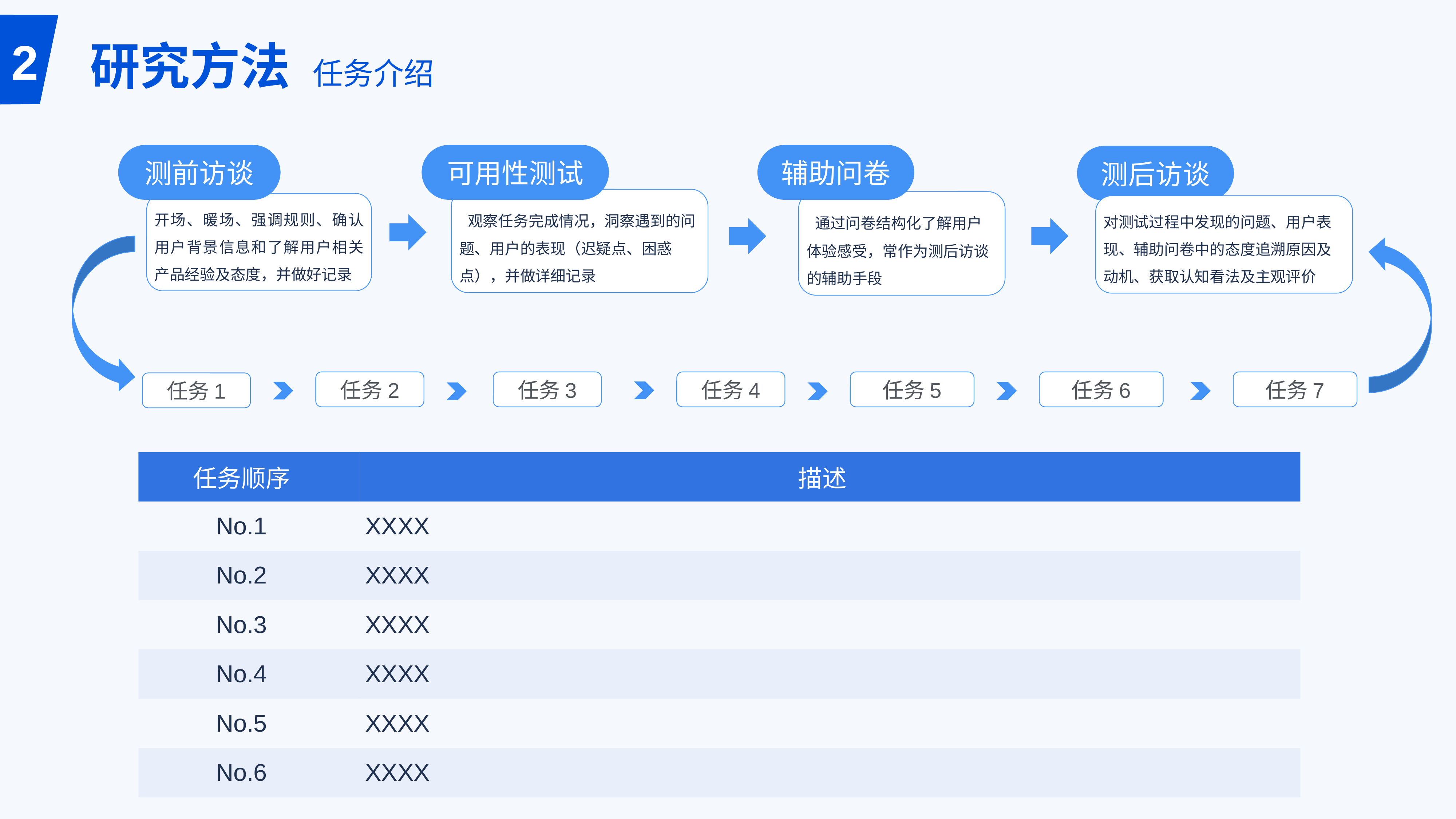

# 研究方法  任务介绍
2
测前访谈
开场、暖场、强调规则、确认用户背景信息和了解用户相关产品经验及态度，并做好记录
可用性测试
 观察任务完成情况，洞察遇到的问题、用户的表现（迟疑点、困惑点），并做详细记录
辅助问卷
 通过问卷结构化了解用户体验感受，常作为测后访谈的辅助手段
测后访谈
对测试过程中发现的问题、用户表现、辅助问卷中的态度追溯原因及动机、获取认知看法及主观评价

任务6
任务7
任务5
任务4
任务2
任务3
任务1

| 任务顺序 | 描述 |
| --- | --- |
| No.1 | XXXX |
| No.2 | XXXX |
| No.3 | XXXX |
| No.4 | XXXX |
| No.5 | XXXX |
| No.6 | XXXX |